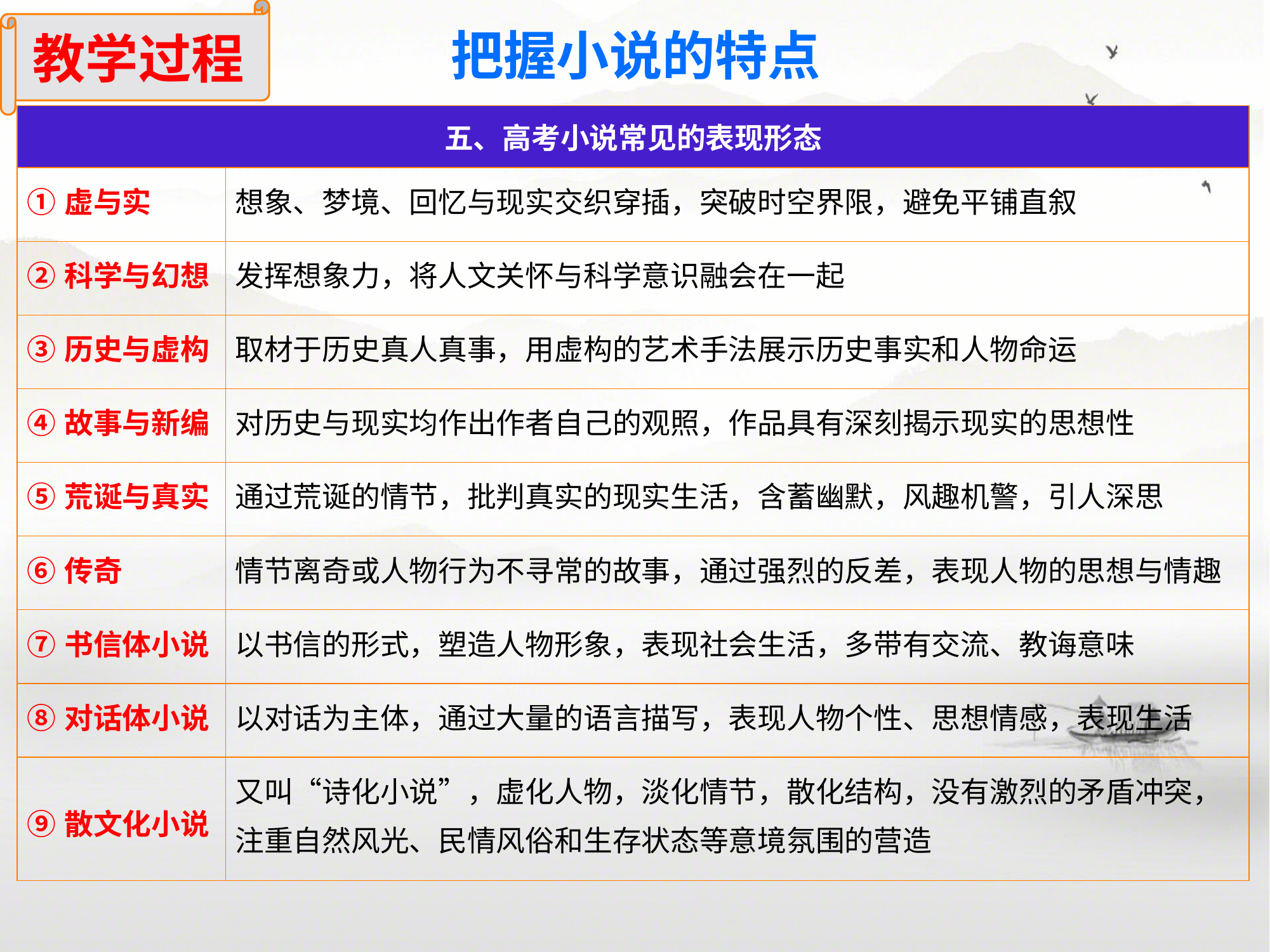

教学过程
把握小说的特点
| 五、高考小说常见的表现形态 |  |
| --- | --- |
| ①虚与实 | 想象、梦境、回忆与现实交织穿插，突破时空界限，避免平铺直叙 |
| ②科学与幻想 | 发挥想象力，将人文关怀与科学意识融会在一起 |
| ③历史与虚构 | 取材于历史真人真事，用虚构的艺术手法展示历史事实和人物命运 |
| ④故事与新编 | 对历史与现实均作出作者自己的观照，作品具有深刻揭示现实的思想性 |
| ⑤荒诞与真实 | 通过荒诞的情节，批判真实的现实生活，含蓄幽默，风趣机警，引人深思 |
| ⑥传奇 | 情节离奇或人物行为不寻常的故事，通过强烈的反差，表现人物的思想与情趣 |
| ⑦书信体小说 | 以书信的形式，塑造人物形象，表现社会生活，多带有交流、教诲意味 |
| ⑧对话体小说 | 以对话为主体，通过大量的语言描写，表现人物个性、思想情感，表现生活 |
| ⑨散文化小说 | 又叫“诗化小说”，虚化人物，淡化情节，散化结构，没有激烈的矛盾冲突，注重自然风光、民情风俗和生存状态等意境氛围的营造 |